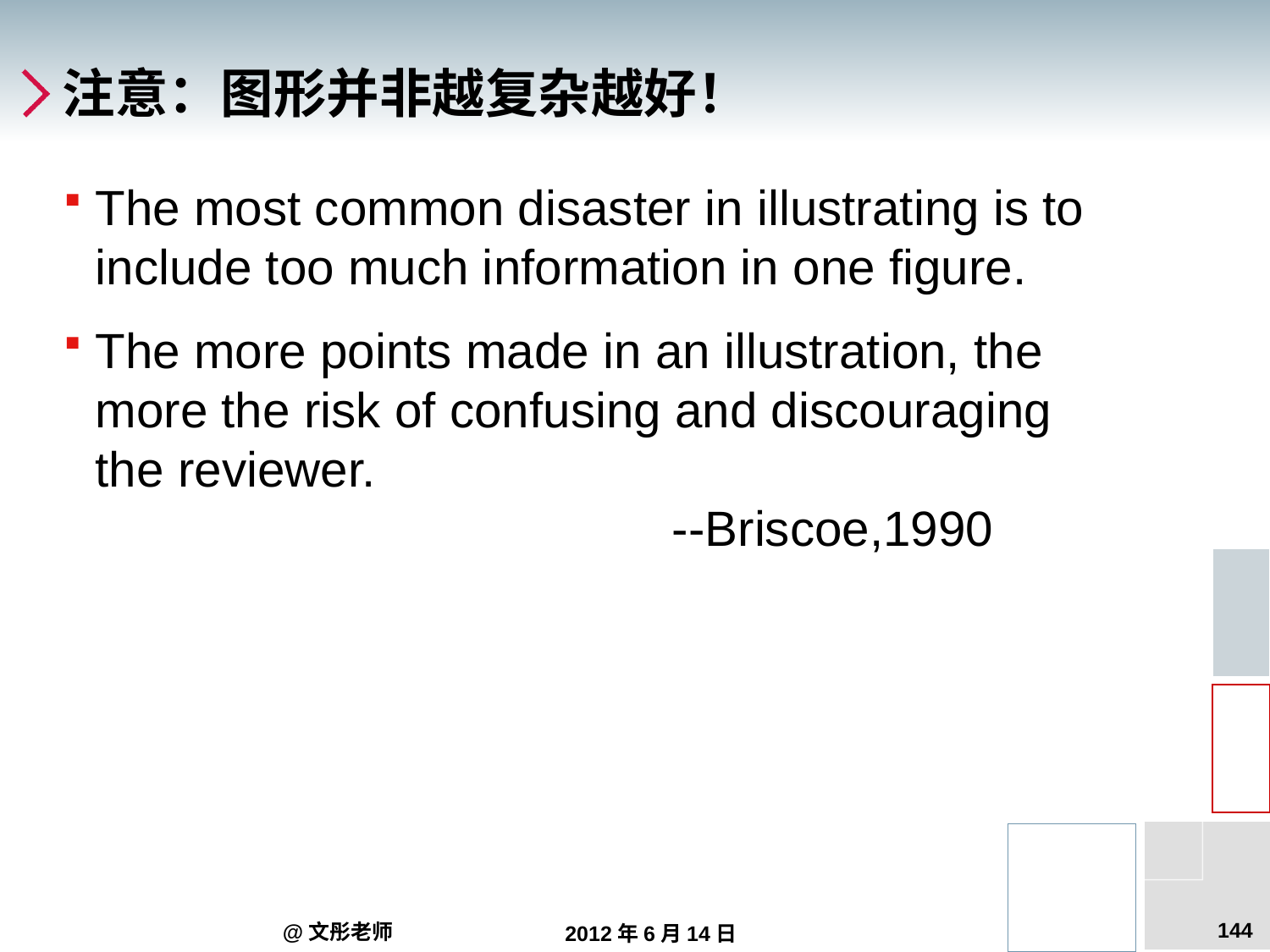

# 注意：图形并非越复杂越好！
The most common disaster in illustrating is to include too much information in one figure.
The more points made in an illustration, the more the risk of confusing and discouraging the reviewer.
				     --Briscoe,1990
144
@文彤老师

2012年6月14日